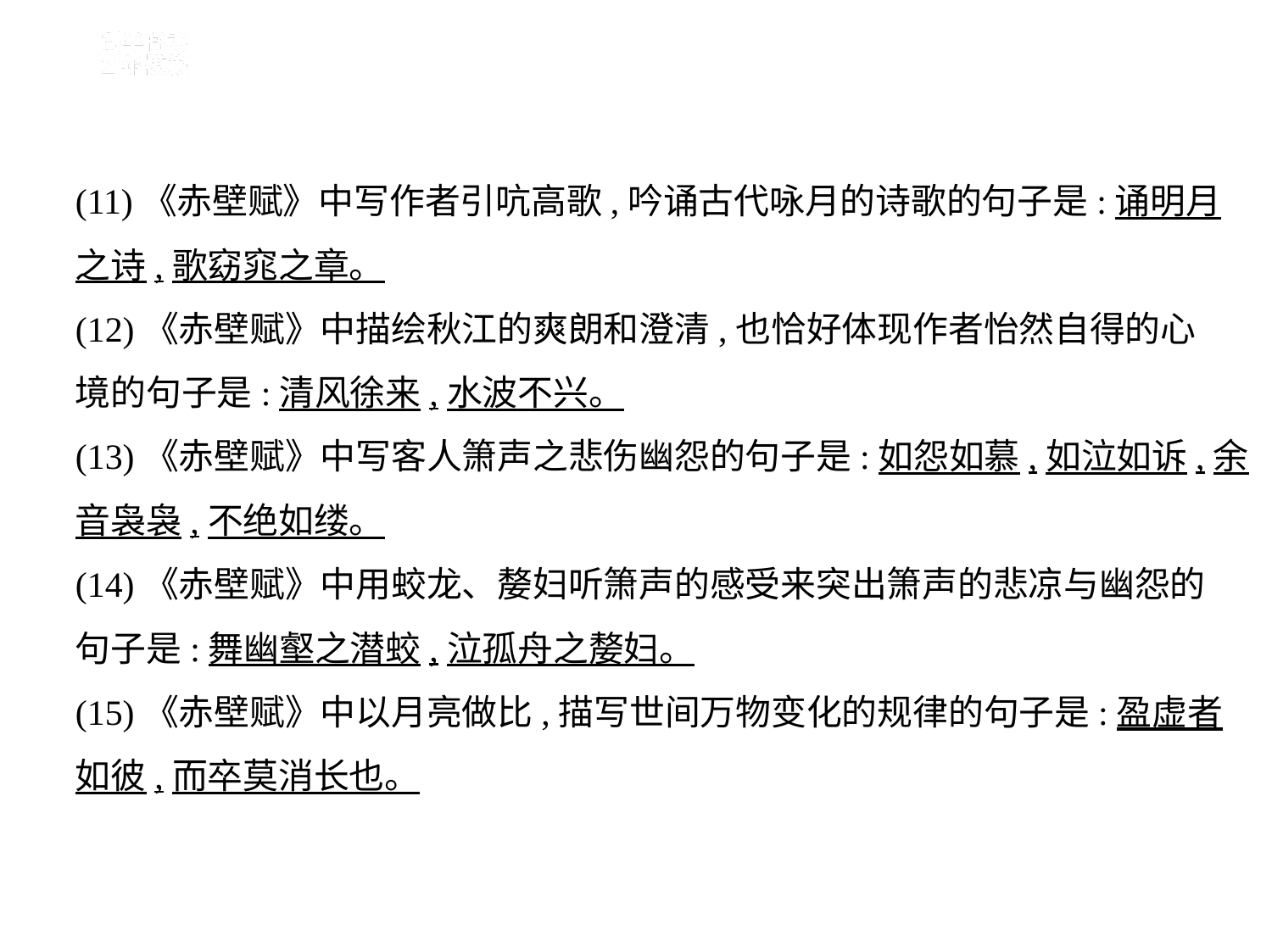

(11)《赤壁赋》中写作者引吭高歌,吟诵古代咏月的诗歌的句子是:诵明月
之诗,歌窈窕之章。
(12)《赤壁赋》中描绘秋江的爽朗和澄清,也恰好体现作者怡然自得的心
境的句子是:清风徐来,水波不兴。
(13)《赤壁赋》中写客人箫声之悲伤幽怨的句子是:如怨如慕,如泣如诉,余
音袅袅,不绝如缕。
(14)《赤壁赋》中用蛟龙、嫠妇听箫声的感受来突出箫声的悲凉与幽怨的
句子是:舞幽壑之潜蛟,泣孤舟之嫠妇。
(15)《赤壁赋》中以月亮做比,描写世间万物变化的规律的句子是:盈虚者
如彼,而卒莫消长也。